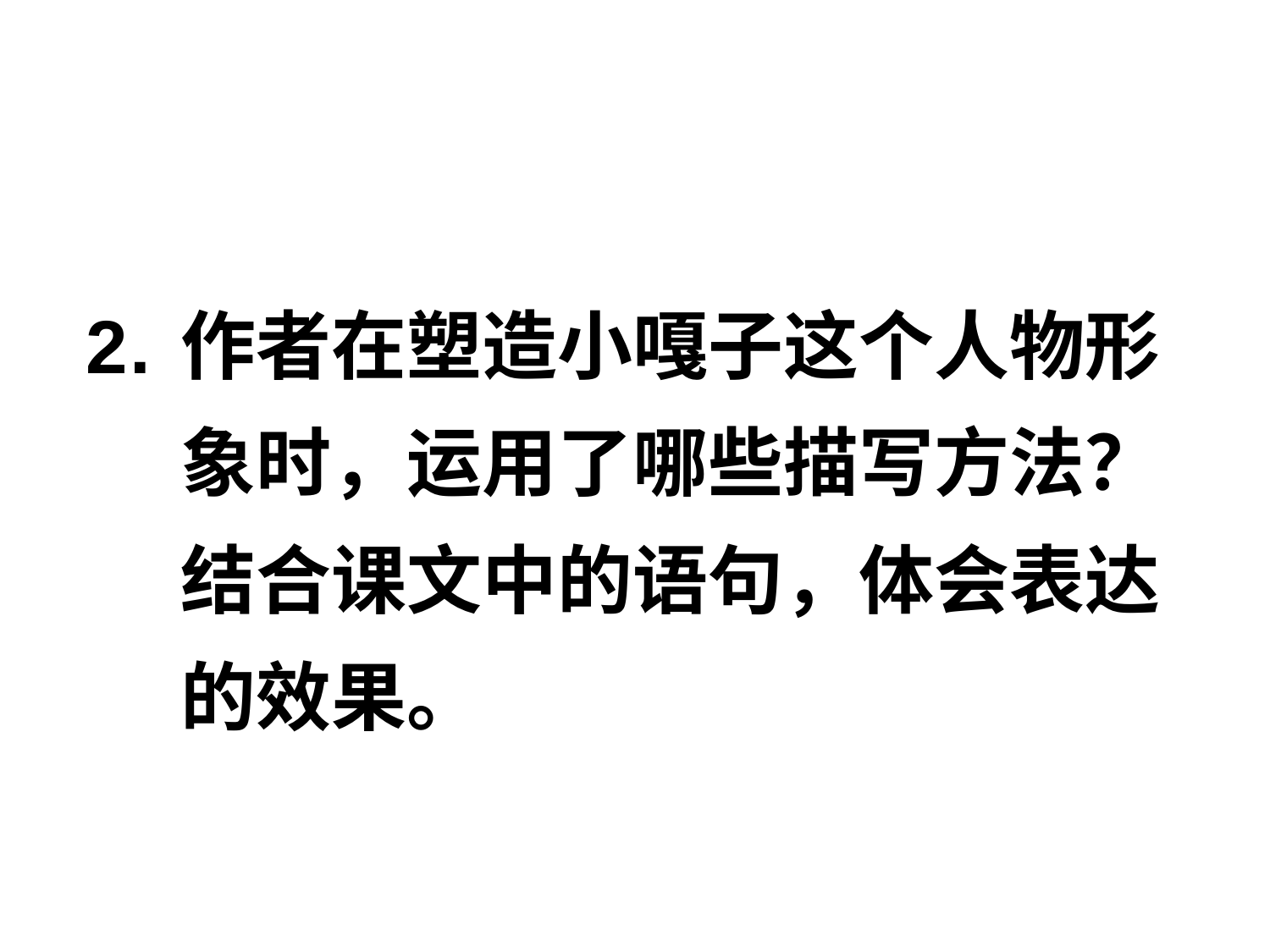

作者在塑造小嘎子这个人物形象时，运用了哪些描写方法？结合课文中的语句，体会表达的效果。